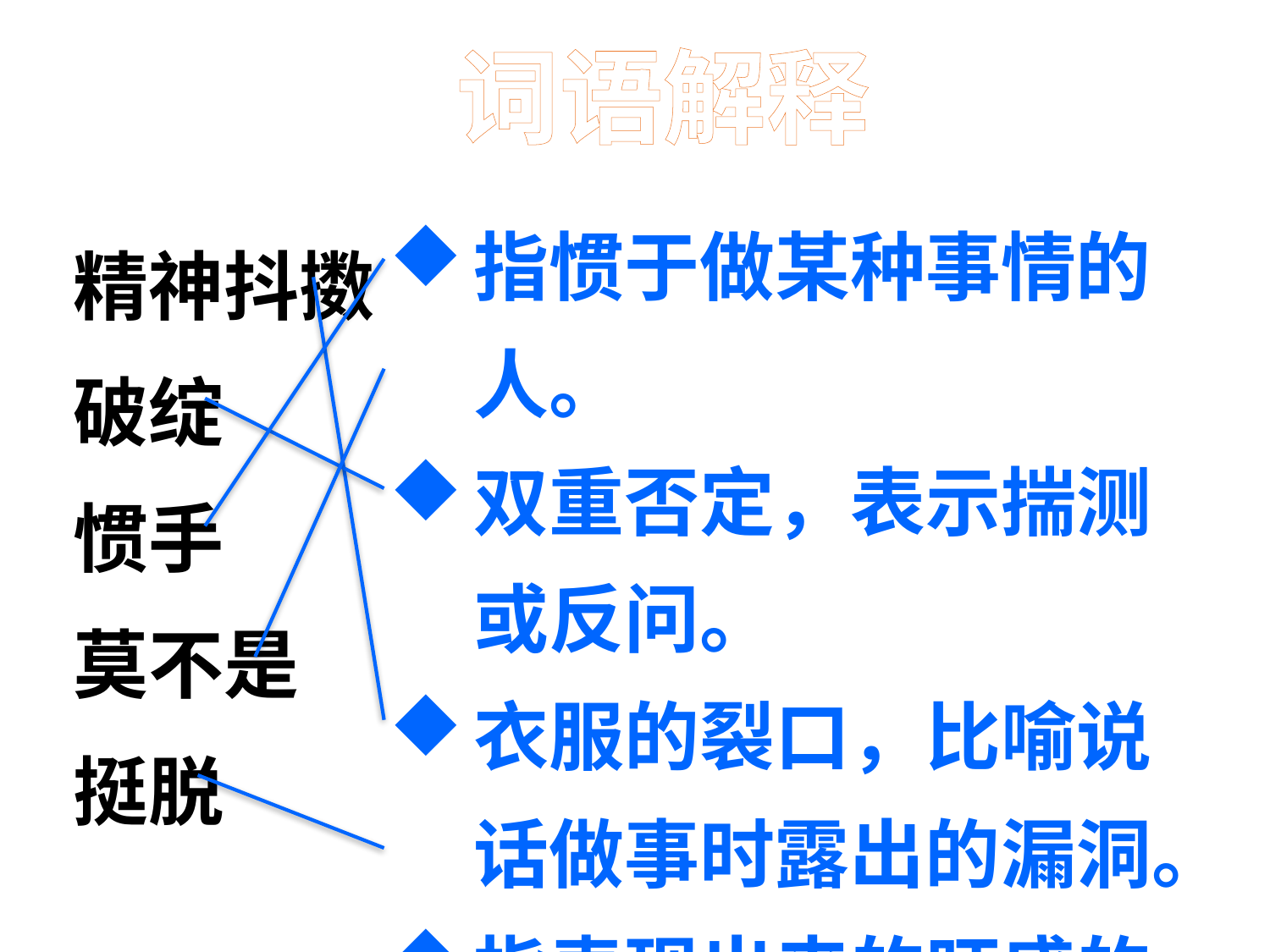

词语解释
指惯于做某种事情的人。
双重否定，表示揣测或反问。
衣服的裂口，比喻说话做事时露出的漏洞。
指表现出来的旺盛的活力。
强劲；结实。
精神抖擞
破绽
惯手
莫不是
挺脱